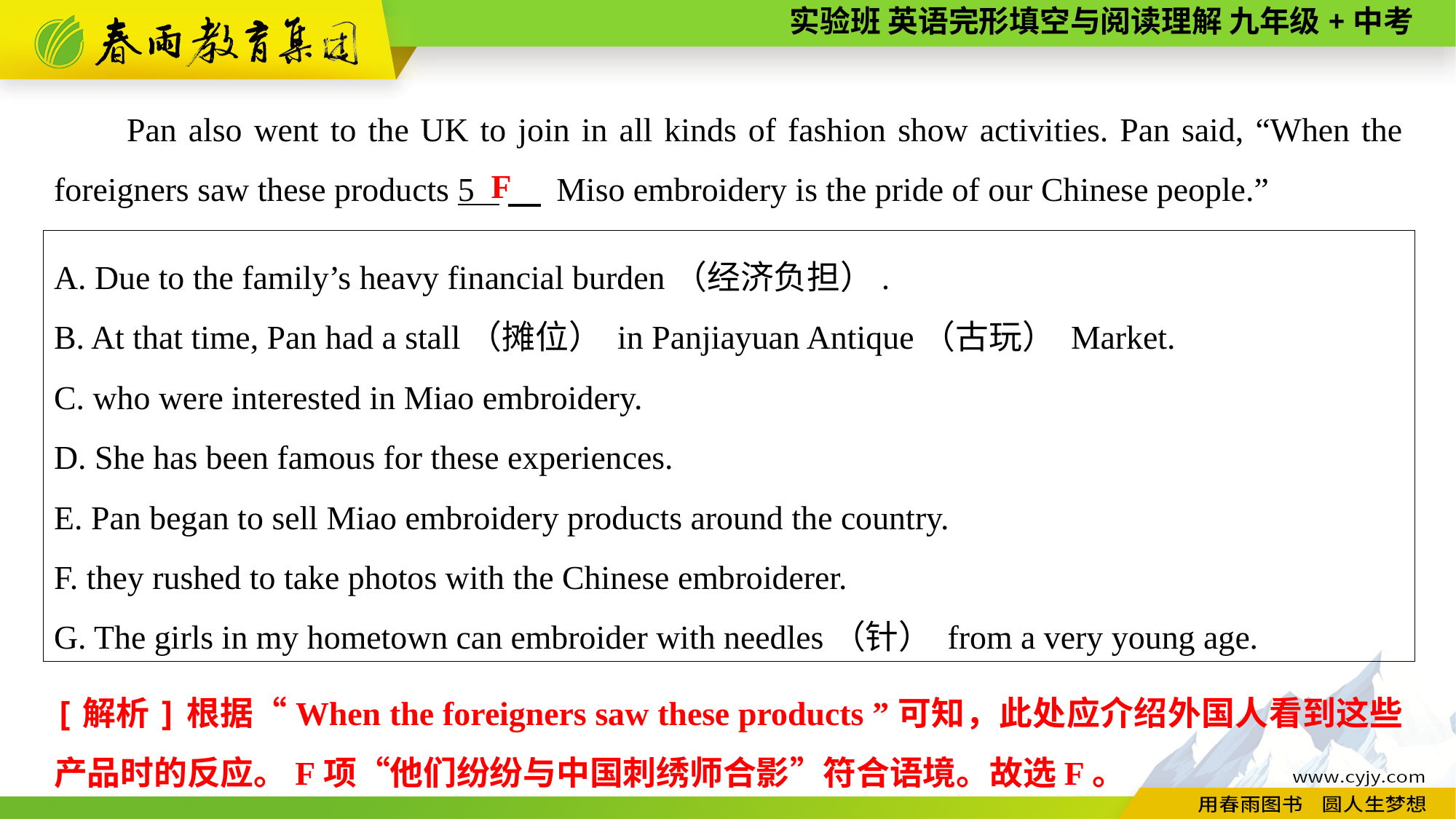

Pan also went to the UK to join in all kinds of fashion show activities. Pan said, “When the foreigners saw these products 5   　 Miso embroidery is the pride of our Chinese people.”
F
A. Due to the family’s heavy financial burden（经济负担）.
B. At that time, Pan had a stall（摊位） in Panjiayuan Antique（古玩） Market.
C. who were interested in Miao embroidery.
D. She has been famous for these experiences.
E. Pan began to sell Miao embroidery products around the country.
F. they rushed to take photos with the Chinese embroiderer.
G. The girls in my hometown can embroider with needles（针） from a very young age.
[解析]根据“When the foreigners saw these products ”可知，此处应介绍外国人看到这些产品时的反应。F项“他们纷纷与中国刺绣师合影”符合语境。故选F。